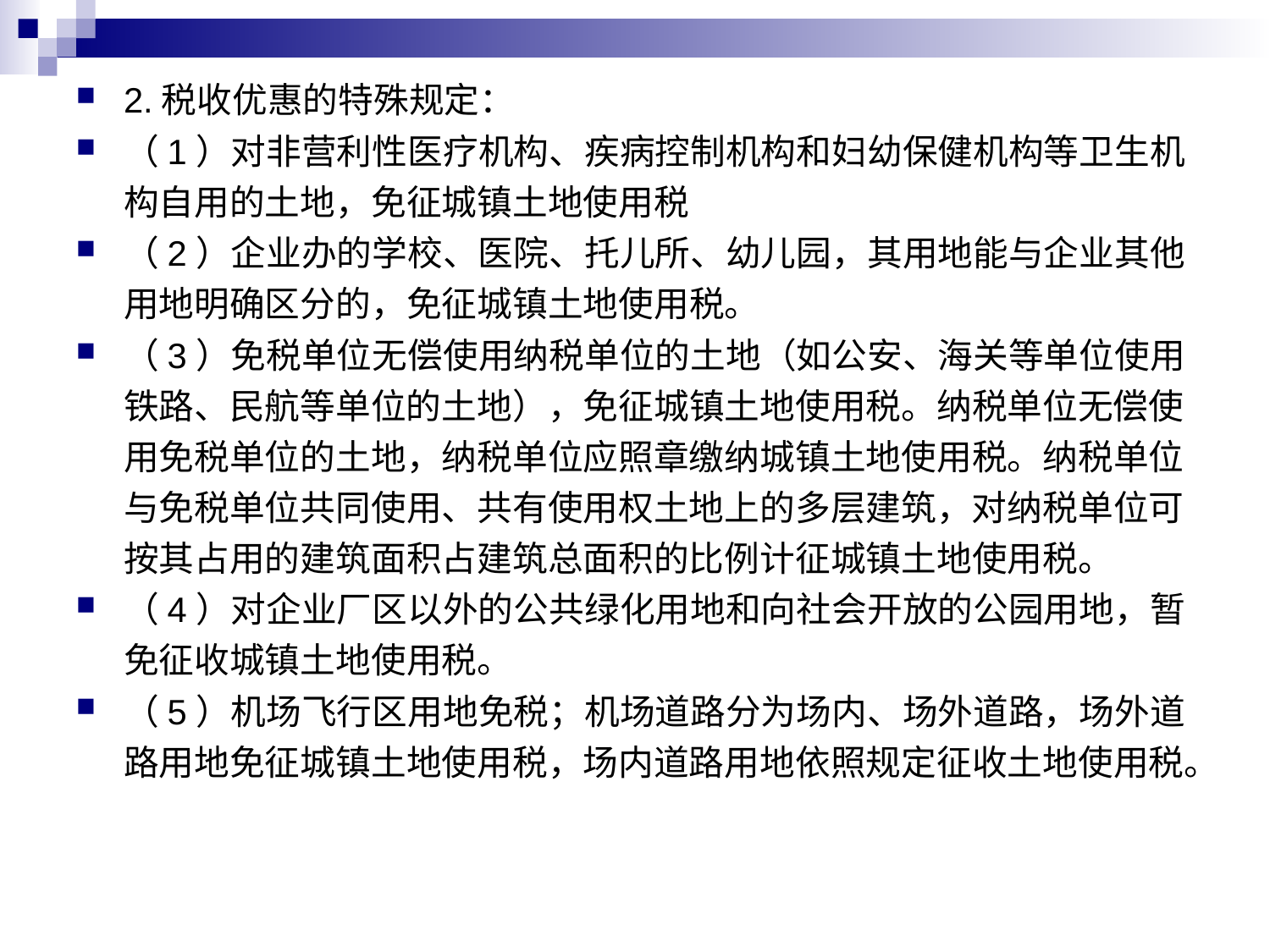

#
2.税收优惠的特殊规定：
（1）对非营利性医疗机构、疾病控制机构和妇幼保健机构等卫生机构自用的土地，免征城镇土地使用税
（2）企业办的学校、医院、托儿所、幼儿园，其用地能与企业其他用地明确区分的，免征城镇土地使用税。
（3）免税单位无偿使用纳税单位的土地（如公安、海关等单位使用铁路、民航等单位的土地），免征城镇土地使用税。纳税单位无偿使用免税单位的土地，纳税单位应照章缴纳城镇土地使用税。纳税单位与免税单位共同使用、共有使用权土地上的多层建筑，对纳税单位可按其占用的建筑面积占建筑总面积的比例计征城镇土地使用税。
（4）对企业厂区以外的公共绿化用地和向社会开放的公园用地，暂免征收城镇土地使用税。
（5）机场飞行区用地免税；机场道路分为场内、场外道路，场外道路用地免征城镇土地使用税，场内道路用地依照规定征收土地使用税。